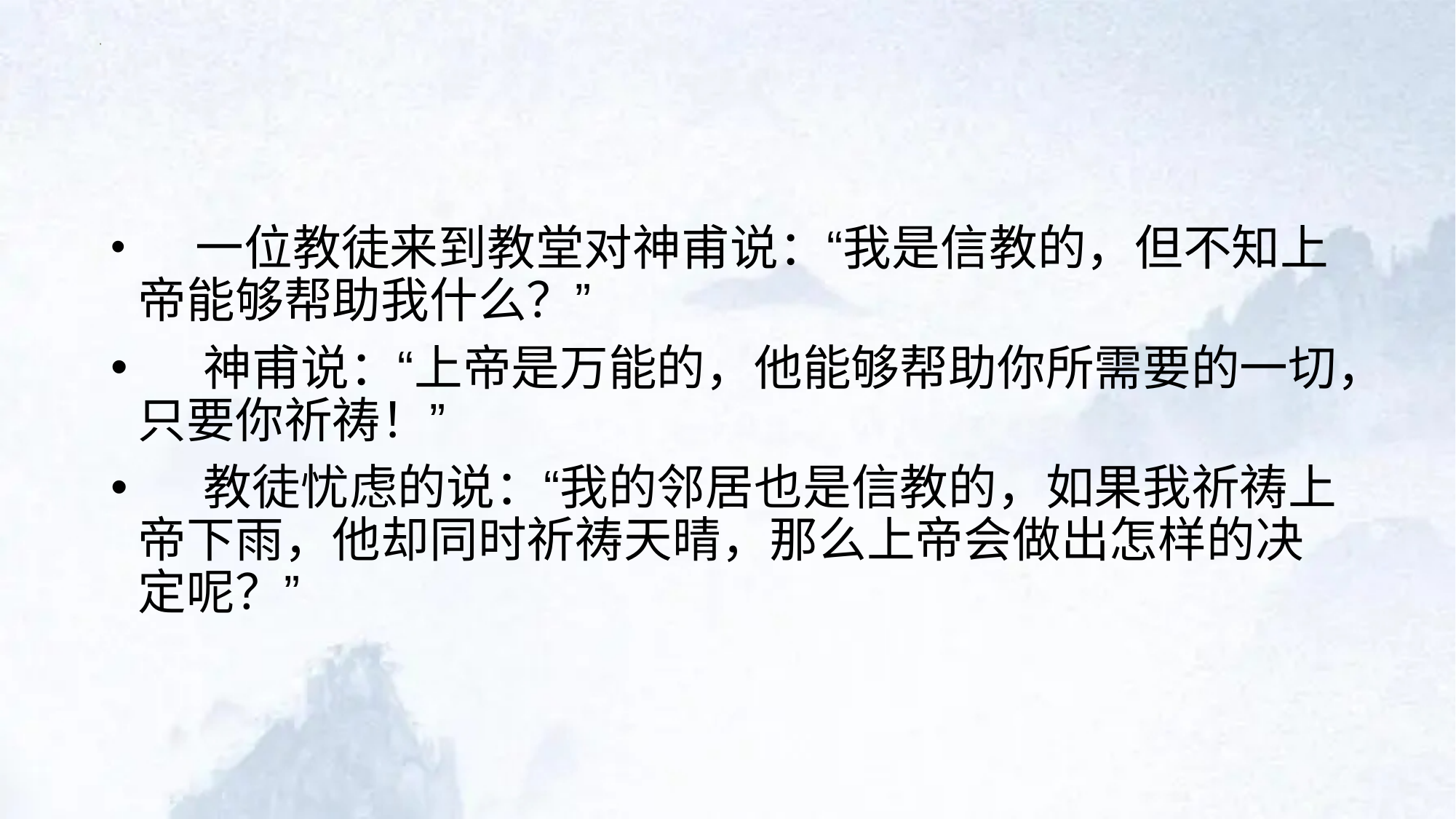

#
    一位教徒来到教堂对神甫说：“我是信教的，但不知上帝能够帮助我什么？”
    神甫说：“上帝是万能的，他能够帮助你所需要的一切，只要你祈祷！”
    教徒忧虑的说：“我的邻居也是信教的，如果我祈祷上帝下雨，他却同时祈祷天晴，那么上帝会做出怎样的决定呢？”